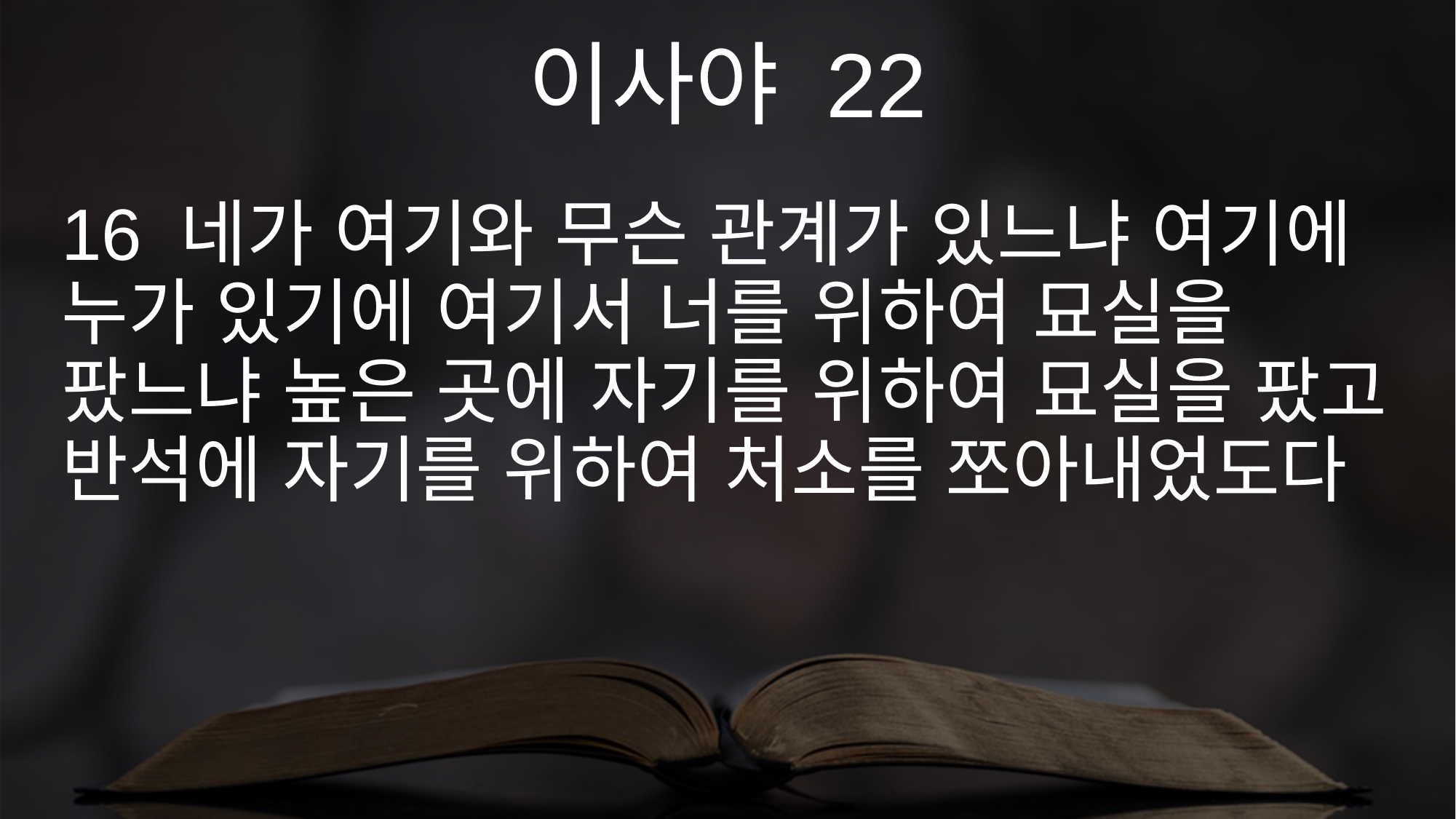

이사야 22
16 네가 여기와 무슨 관계가 있느냐 여기에 누가 있기에 여기서 너를 위하여 묘실을 팠느냐 높은 곳에 자기를 위하여 묘실을 팠고 반석에 자기를 위하여 처소를 쪼아내었도다